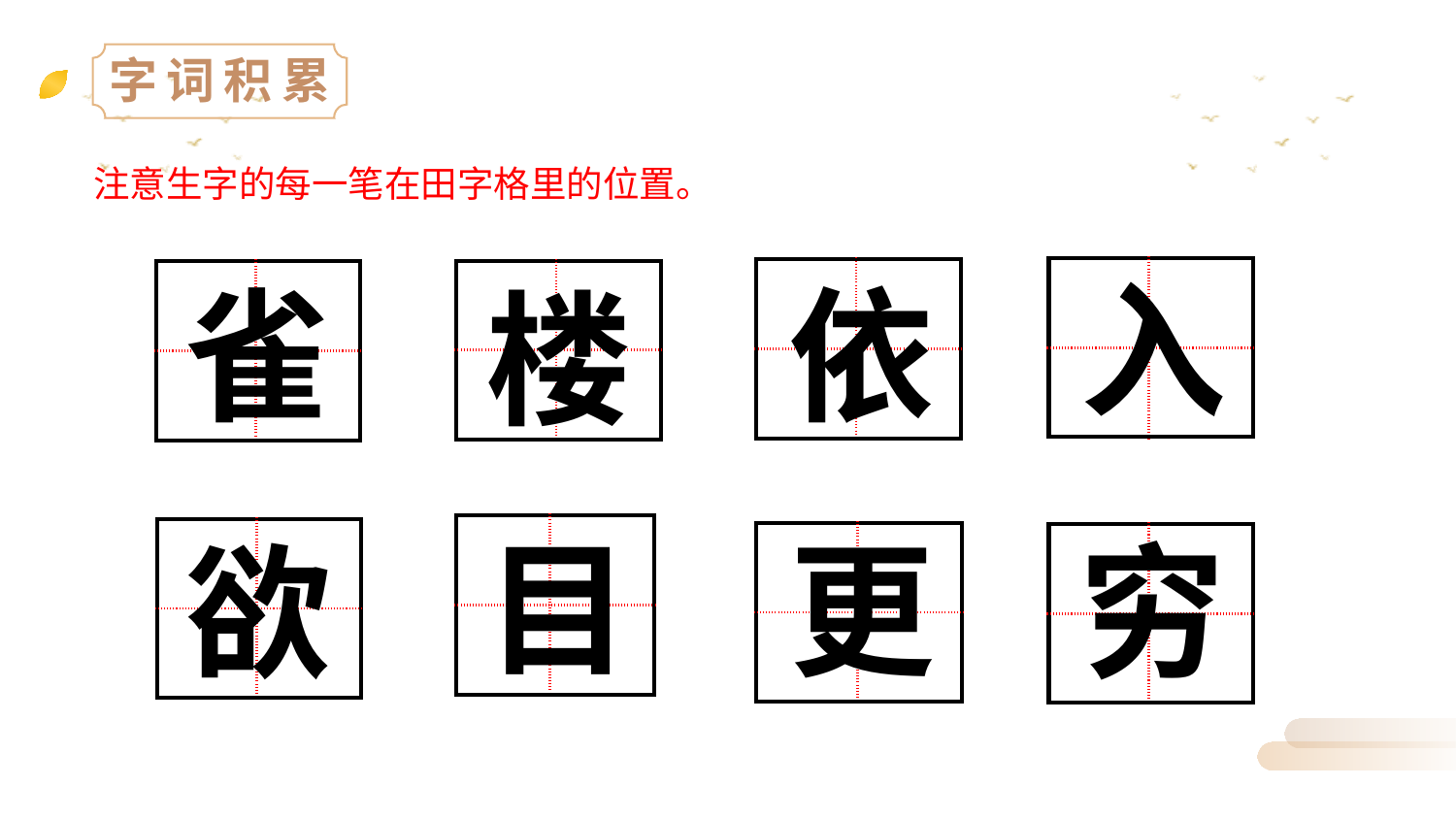

字词积累
  注意生字的每一笔在田字格里的位置。
入
|  |  |
| --- | --- |
|  |  |
雀
|  |  |
| --- | --- |
|  |  |
依
|  |  |
| --- | --- |
|  |  |
|  |  |
| --- | --- |
|  |  |
楼
目
更
|  |  |
| --- | --- |
|  |  |
穷
欲
|  |  |
| --- | --- |
|  |  |
|  |  |
| --- | --- |
|  |  |
|  |  |
| --- | --- |
|  |  |